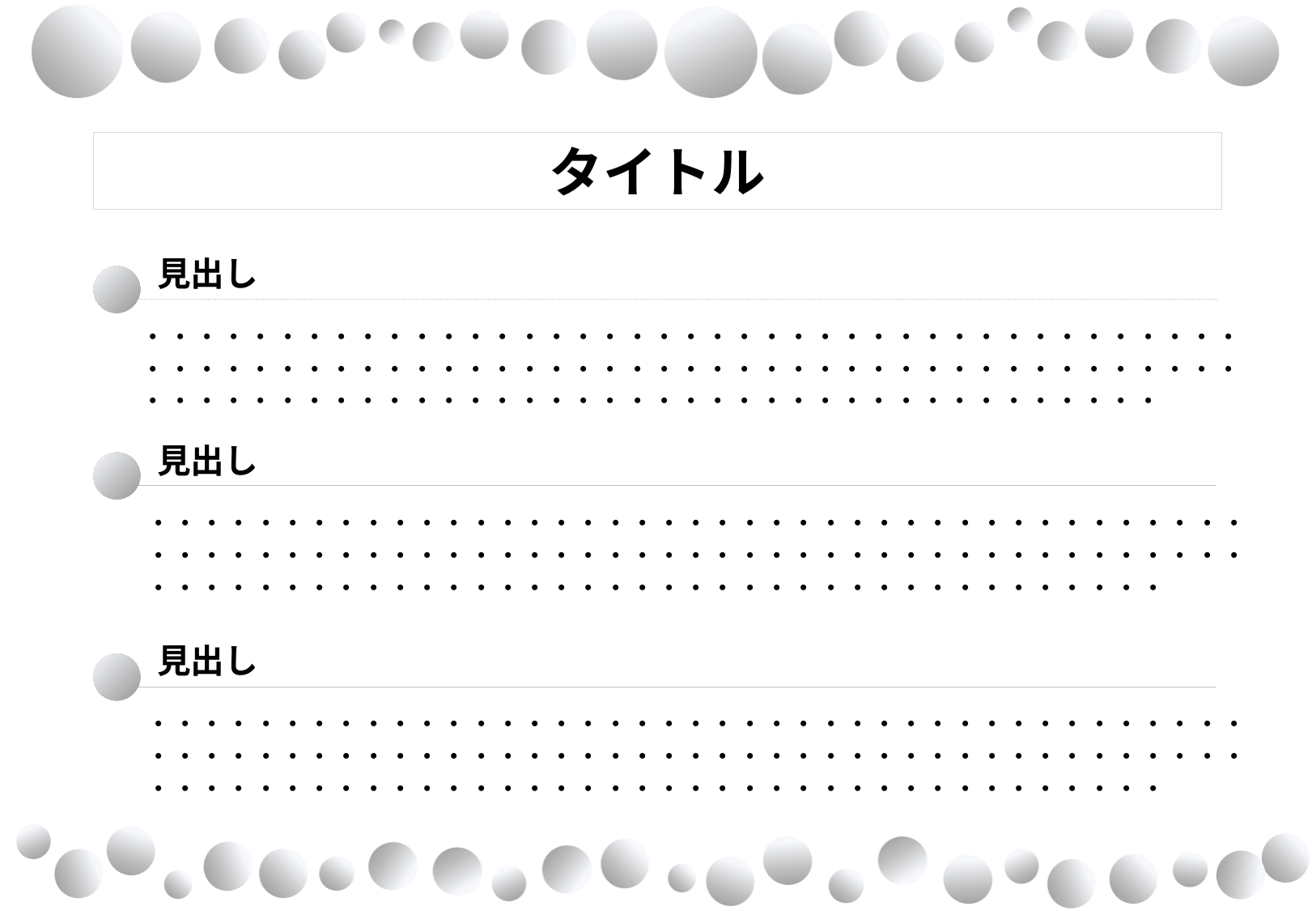

タイトル
見出し

・・・・・・・・・・・・・・・・・・・・・・・・・・・・・・・・・・・・・・・・・・・・・・・・・・・・・・・・・・・・・・・・・・・・・・・・・・・・・・・・・・・・・・・・・・・・・・・・・・・・・・・・・・・・・・・・・・・・・・・・
見出し

・・・・・・・・・・・・・・・・・・・・・・・・・・・・・・・・・・・・・・・・・・・・・・・・・・・・・・・・・・・・・・・・・・・・・・・・・・・・・・・・・・・・・・・・・・・・・・・・・・・・・・・・・・・・・・・・・・・・・・・・
見出し

・・・・・・・・・・・・・・・・・・・・・・・・・・・・・・・・・・・・・・・・・・・・・・・・・・・・・・・・・・・・・・・・・・・・・・・・・・・・・・・・・・・・・・・・・・・・・・・・・・・・・・・・・・・・・・・・・・・・・・・・